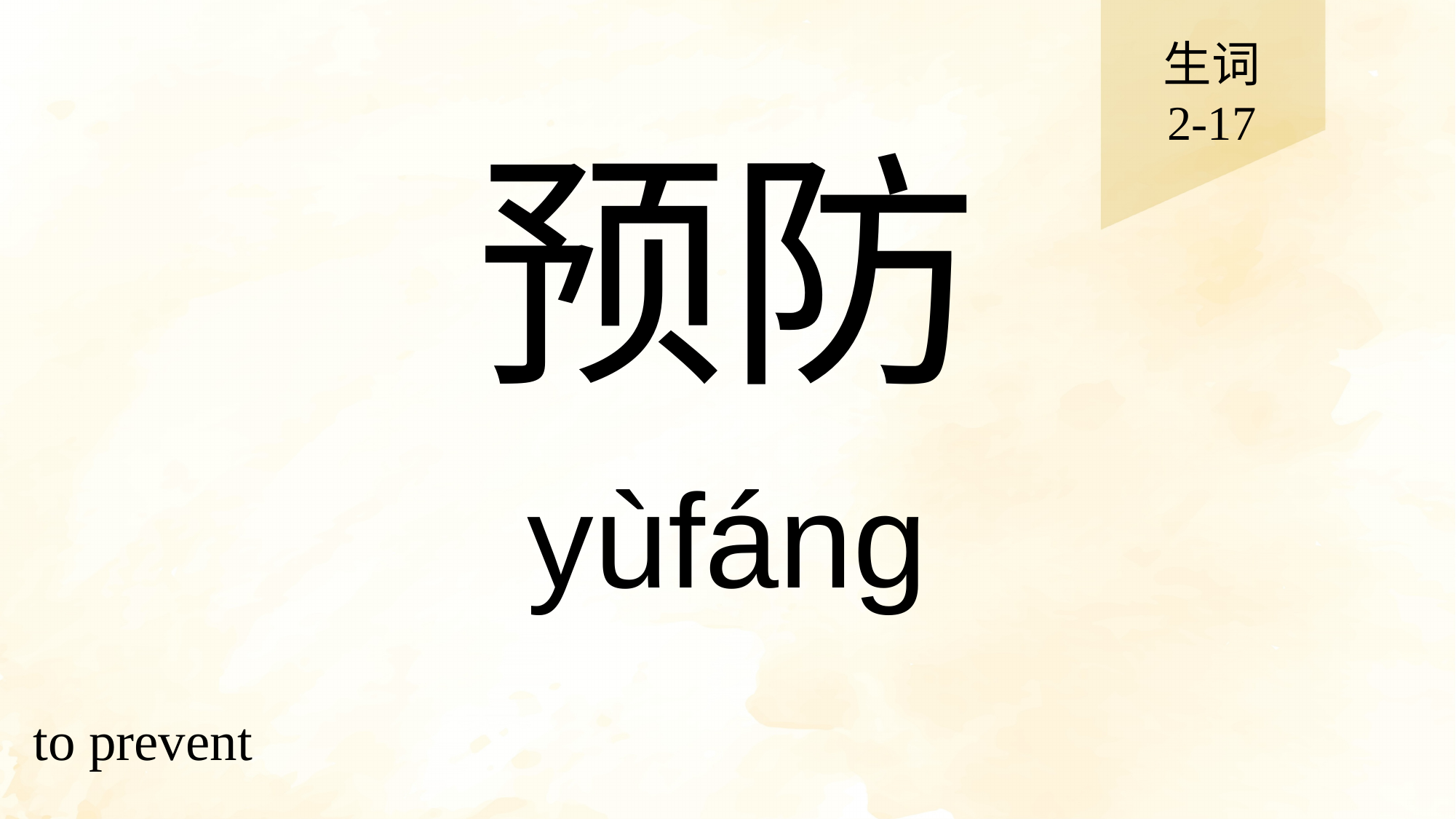

生词
2-17
# 预防
yùfáng
to prevent